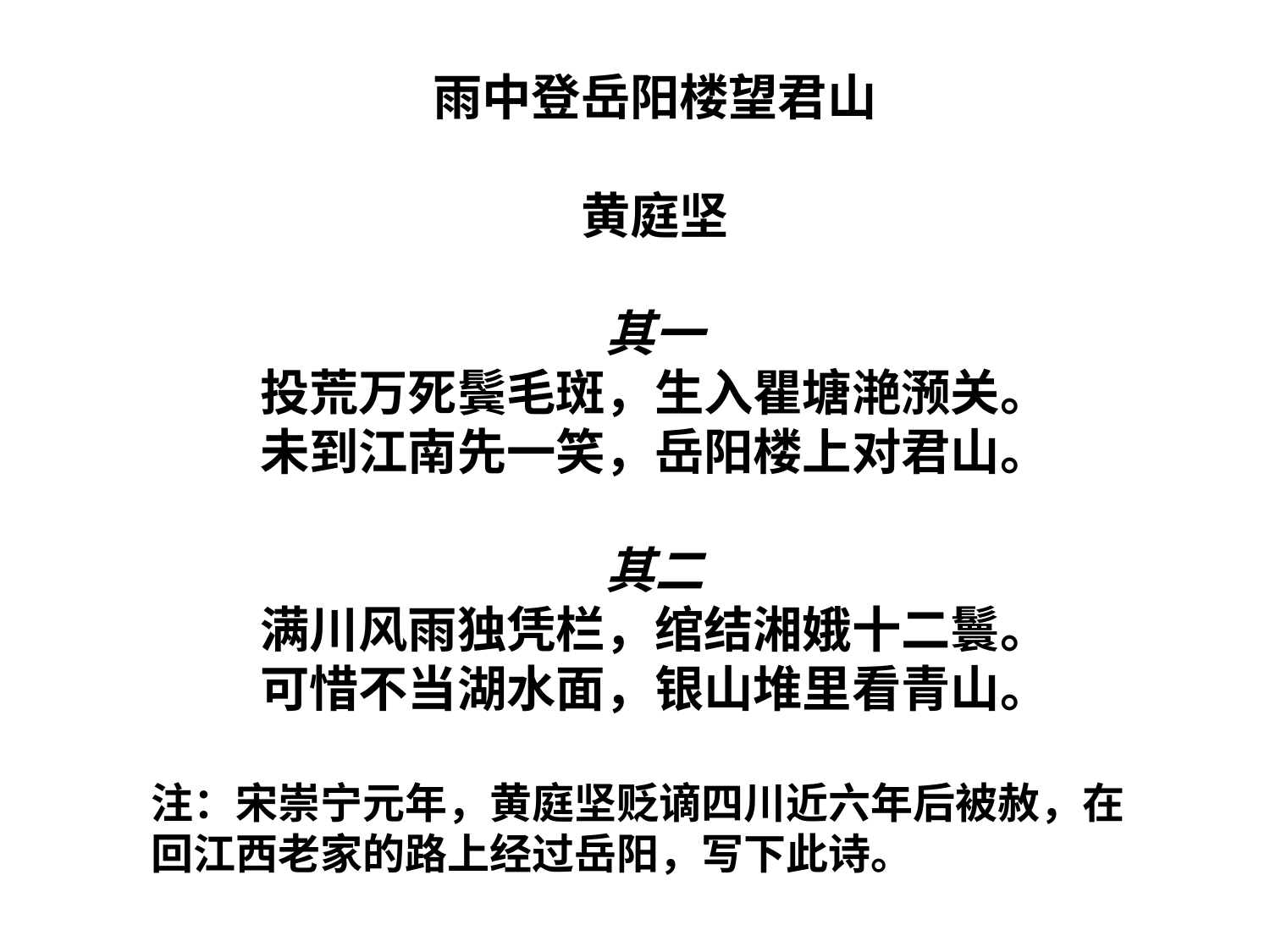

雨中登岳阳楼望君山

黄庭坚

其一
投荒万死鬓毛斑，生入瞿塘滟滪关。
未到江南先一笑，岳阳楼上对君山。

其二
满川风雨独凭栏，绾结湘娥十二鬟。
可惜不当湖水面，银山堆里看青山。

注：宋崇宁元年，黄庭坚贬谪四川近六年后被赦，在回江西老家的路上经过岳阳，写下此诗。